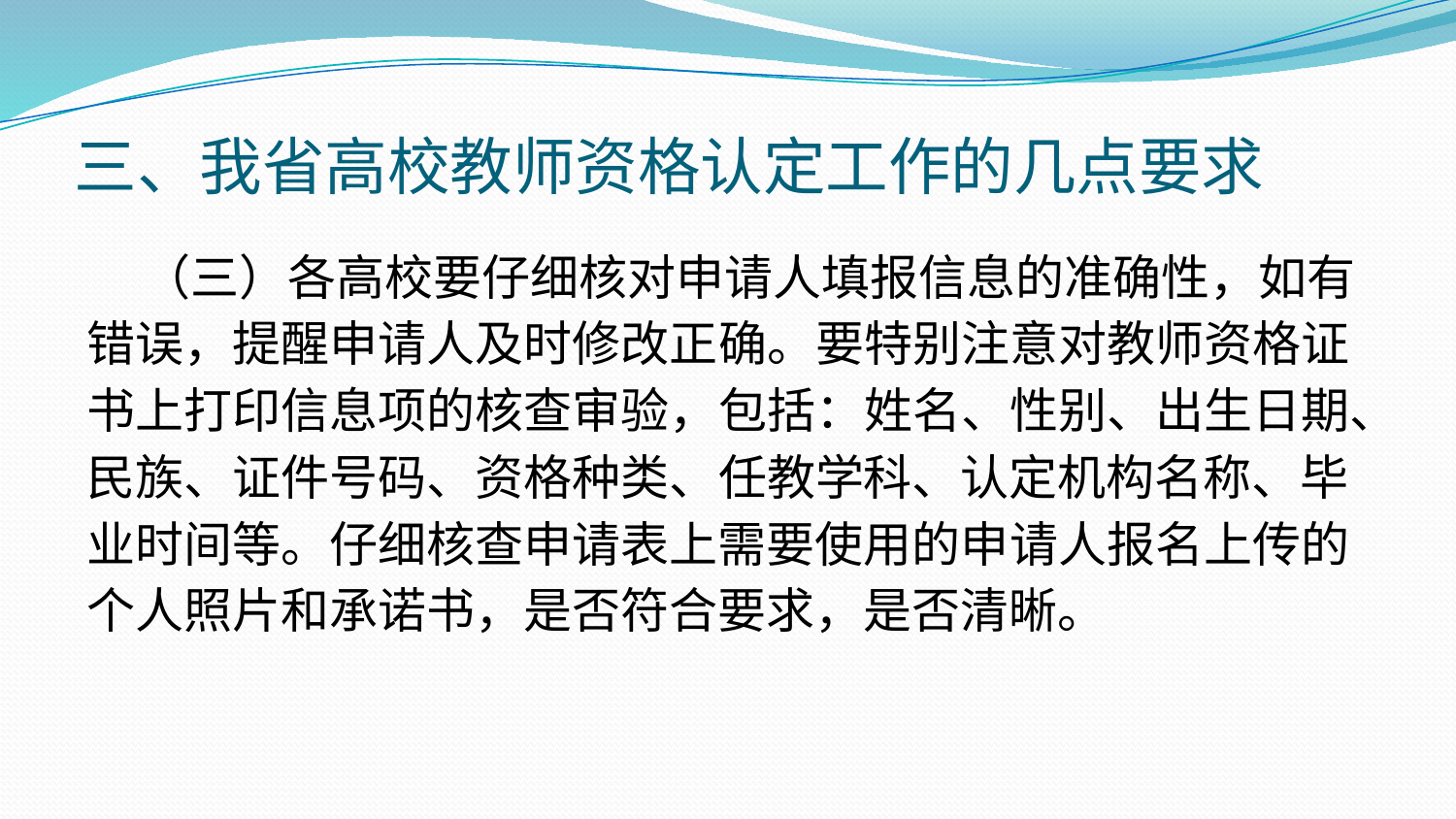

# 三、我省高校教师资格认定工作的几点要求
    （三）各高校要仔细核对申请人填报信息的准确性，如有错误，提醒申请人及时修改正确。要特别注意对教师资格证书上打印信息项的核查审验，包括：姓名、性别、出生日期、民族、证件号码、资格种类、任教学科、认定机构名称、毕业时间等。仔细核查申请表上需要使用的申请人报名上传的个人照片和承诺书，是否符合要求，是否清晰。